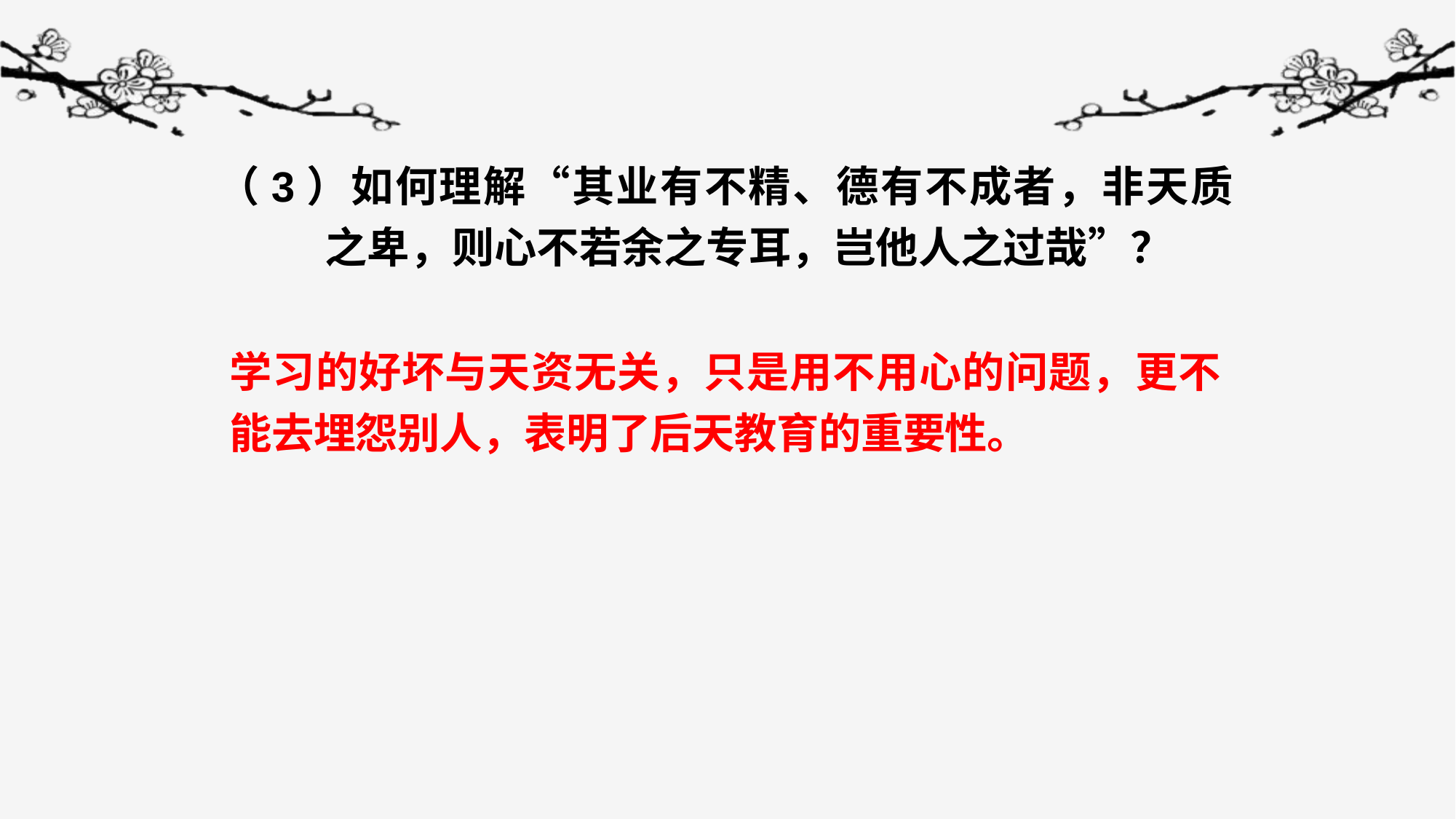

（3）如何理解“其业有不精、德有不成者，非天质之卑，则心不若余之专耳，岂他人之过哉”？
学习的好坏与天资无关，只是用不用心的问题，更不能去埋怨别人，表明了后天教育的重要性。